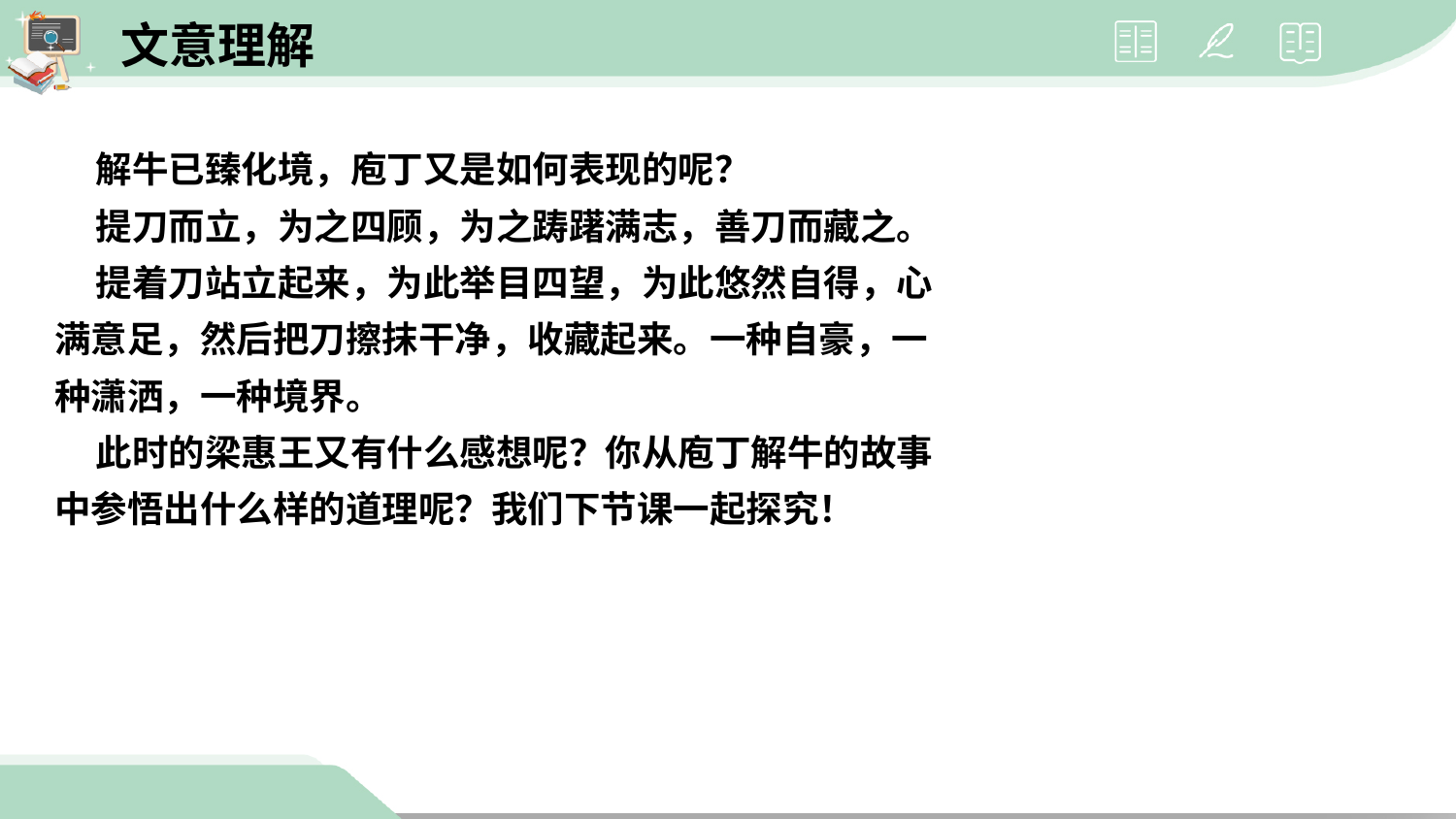

文意理解
    解牛已臻化境，庖丁又是如何表现的呢？
    提刀而立，为之四顾，为之踌躇满志，善刀而藏之。
    提着刀站立起来，为此举目四望，为此悠然自得，心满意足，然后把刀擦抹干净，收藏起来。一种自豪，一种潇洒，一种境界。
    此时的梁惠王又有什么感想呢？你从庖丁解牛的故事中参悟出什么样的道理呢？我们下节课一起探究！